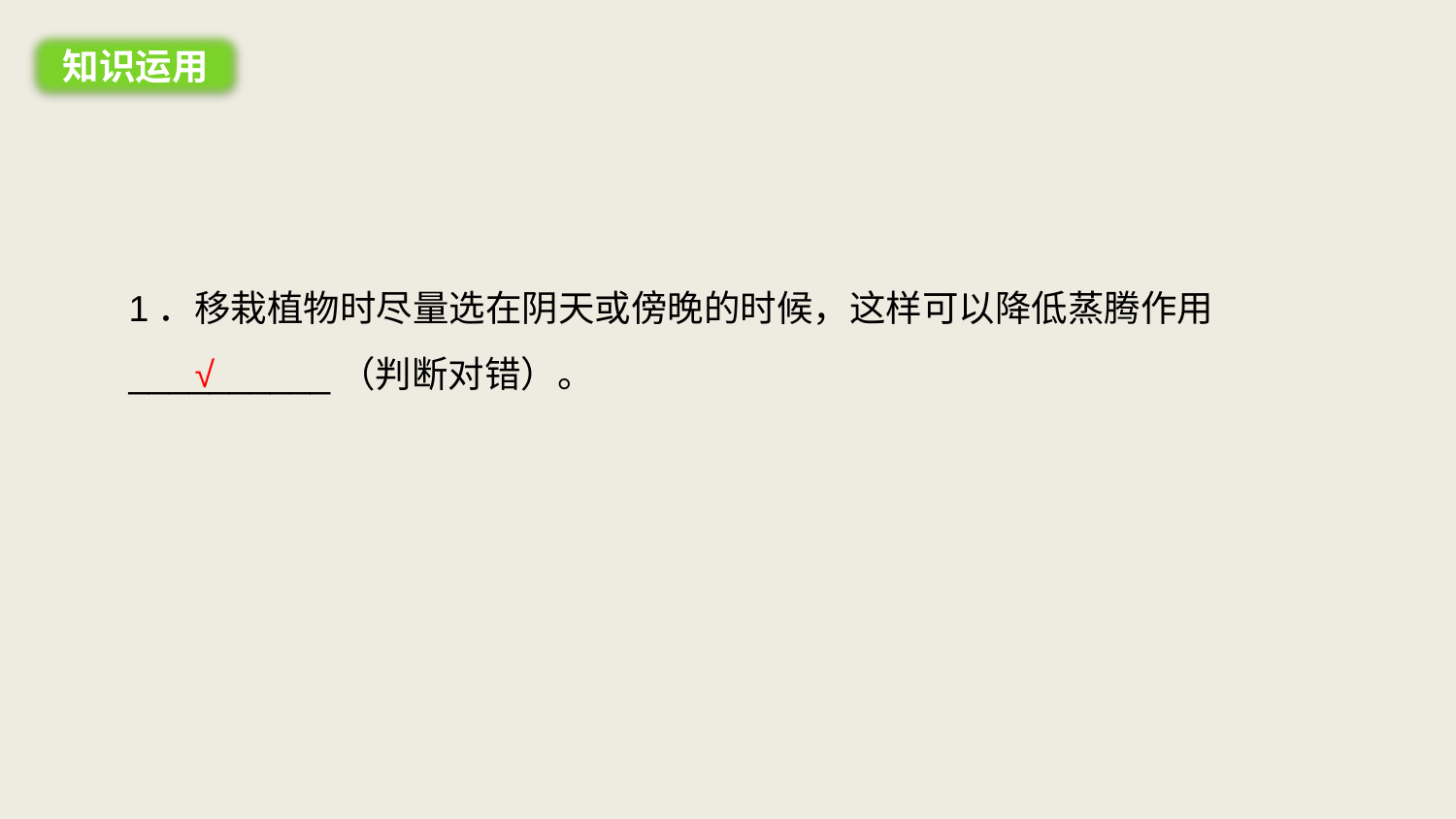

知识运用
1．移栽植物时尽量选在阴天或傍晚的时候，这样可以降低蒸腾作用__________（判断对错）。
√